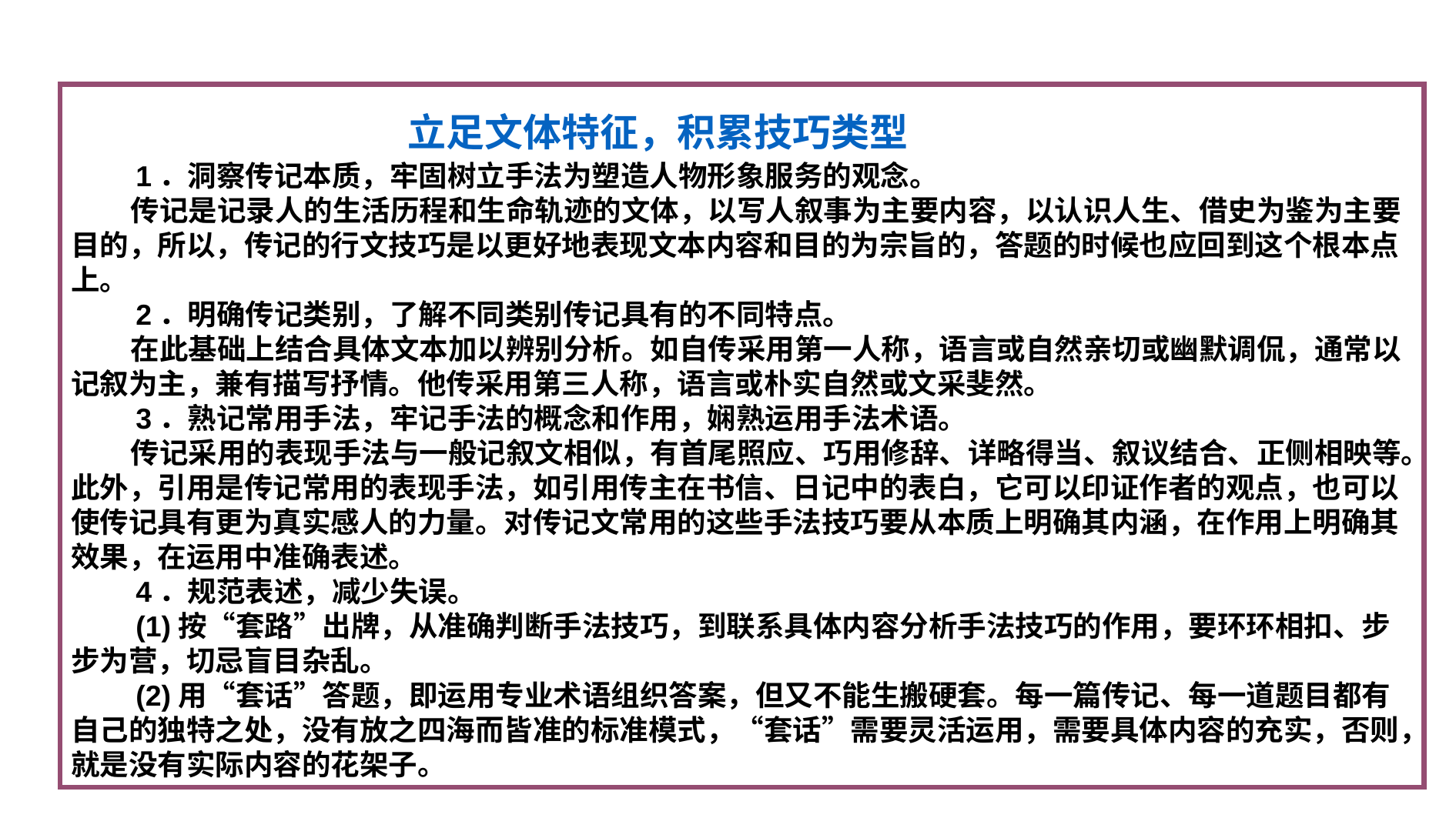

立足文体特征，积累技巧类型
        1．洞察传记本质，牢固树立手法为塑造人物形象服务的观念。
        传记是记录人的生活历程和生命轨迹的文体，以写人叙事为主要内容，以认识人生、借史为鉴为主要目的，所以，传记的行文技巧是以更好地表现文本内容和目的为宗旨的，答题的时候也应回到这个根本点上。
        2．明确传记类别，了解不同类别传记具有的不同特点。
        在此基础上结合具体文本加以辨别分析。如自传采用第一人称，语言或自然亲切或幽默调侃，通常以记叙为主，兼有描写抒情。他传采用第三人称，语言或朴实自然或文采斐然。
        3．熟记常用手法，牢记手法的概念和作用，娴熟运用手法术语。
        传记采用的表现手法与一般记叙文相似，有首尾照应、巧用修辞、详略得当、叙议结合、正侧相映等。此外，引用是传记常用的表现手法，如引用传主在书信、日记中的表白，它可以印证作者的观点，也可以使传记具有更为真实感人的力量。对传记文常用的这些手法技巧要从本质上明确其内涵，在作用上明确其效果，在运用中准确表述。
        4．规范表述，减少失误。
        (1)按“套路”出牌，从准确判断手法技巧，到联系具体内容分析手法技巧的作用，要环环相扣、步步为营，切忌盲目杂乱。
        (2)用“套话”答题，即运用专业术语组织答案，但又不能生搬硬套。每一篇传记、每一道题目都有自己的独特之处，没有放之四海而皆准的标准模式，“套话”需要灵活运用，需要具体内容的充实，否则，就是没有实际内容的花架子。